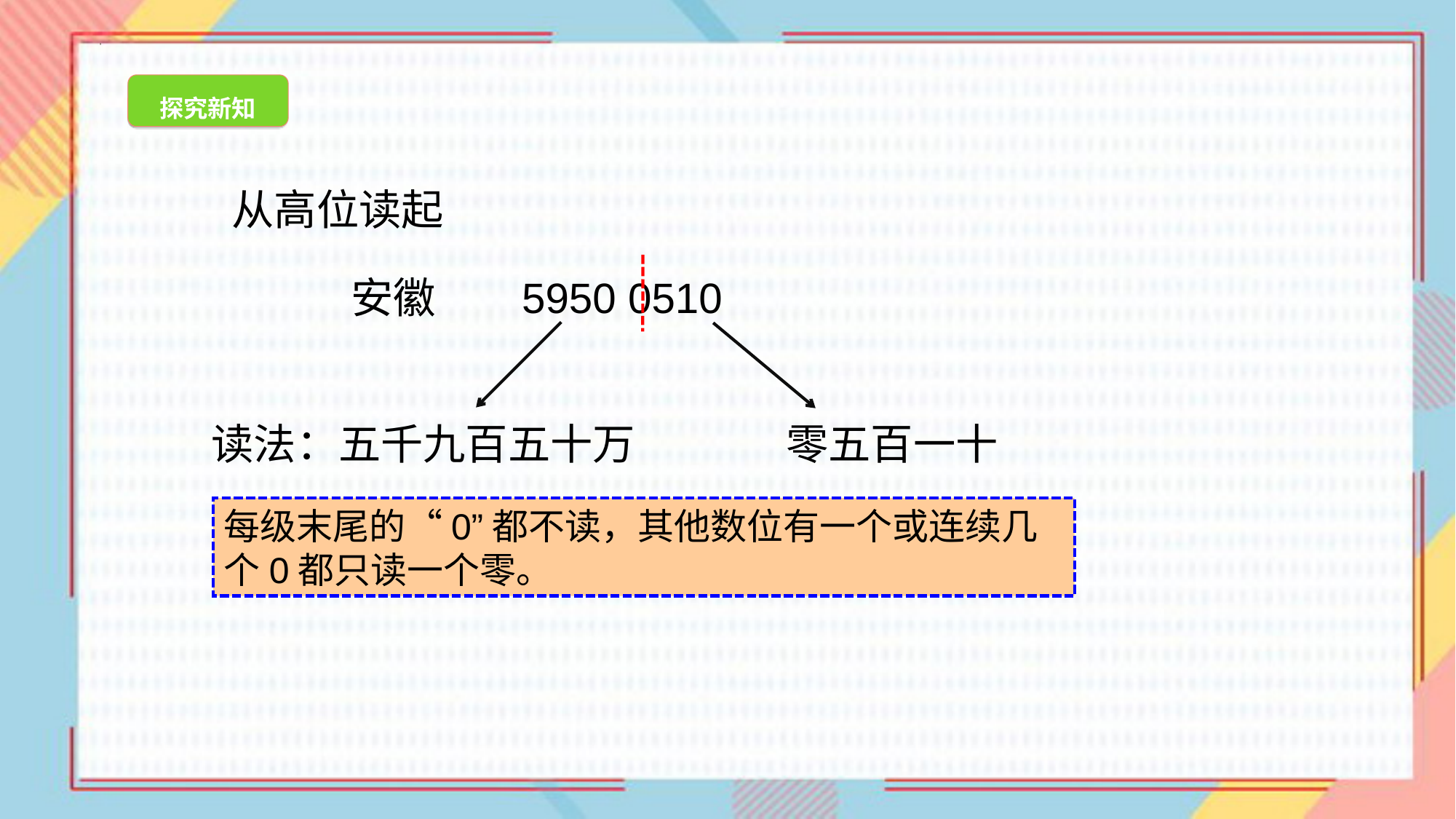

探究新知
从高位读起
安徽        5950 0510
读法：五千九百五十万
零五百一十
每级末尾的“0”都不读，其他数位有一个或连续几个0都只读一个零。